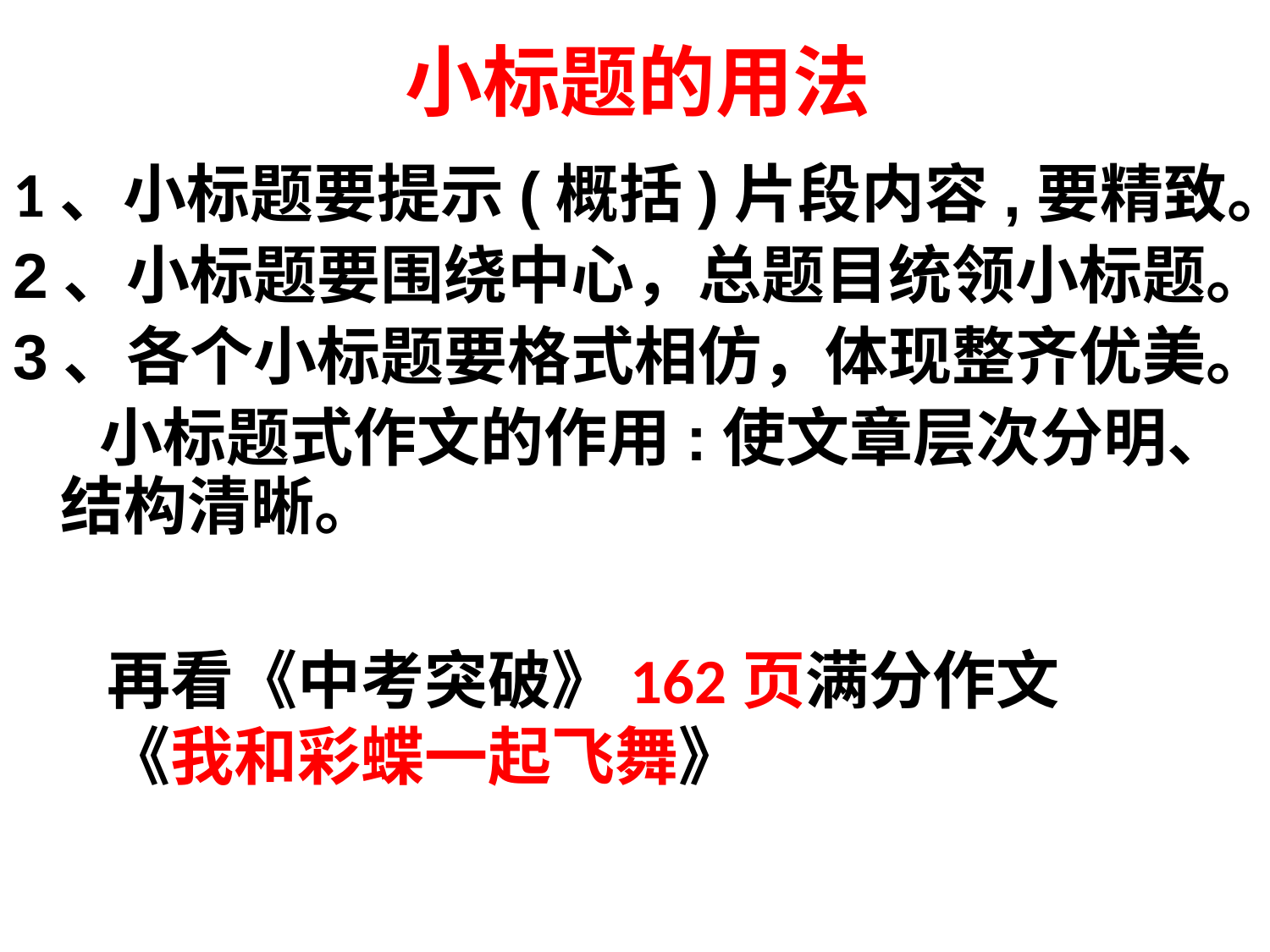

# 小标题的用法
1、小标题要提示(概括)片段内容,要精致。
2、小标题要围绕中心，总题目统领小标题。
3、各个小标题要格式相仿，体现整齐优美。
     小标题式作文的作用:使文章层次分明、结构清晰。

再看《中考突破》162页满分作文
《我和彩蝶一起飞舞》